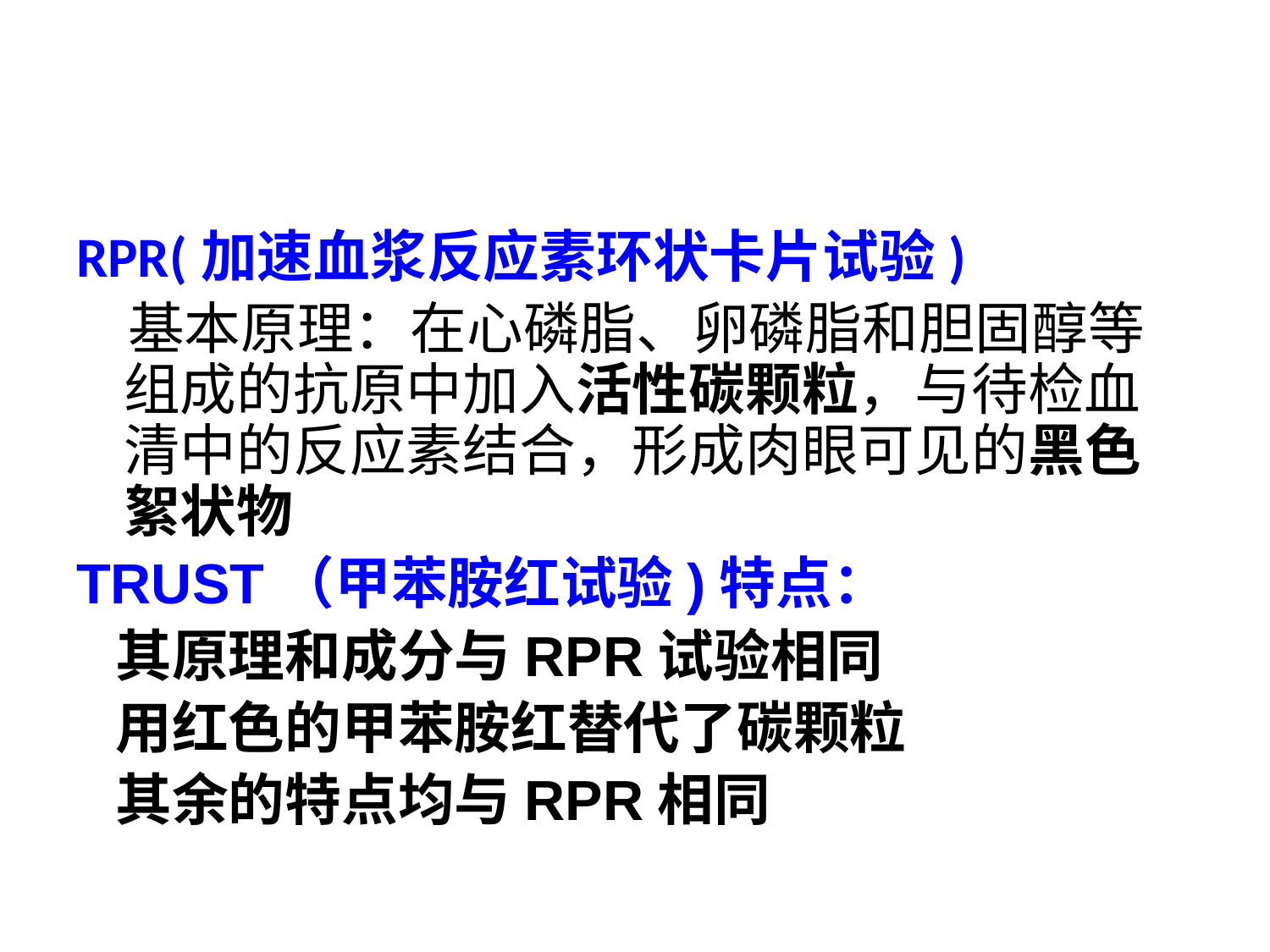

#
RPR(加速血浆反应素环状卡片试验)
   基本原理：在心磷脂、卵磷脂和胆固醇等组成的抗原中加入活性碳颗粒，与待检血清中的反应素结合，形成肉眼可见的黑色絮状物
TRUST（甲苯胺红试验)特点：
  其原理和成分与RPR试验相同
  用红色的甲苯胺红替代了碳颗粒
  其余的特点均与RPR相同